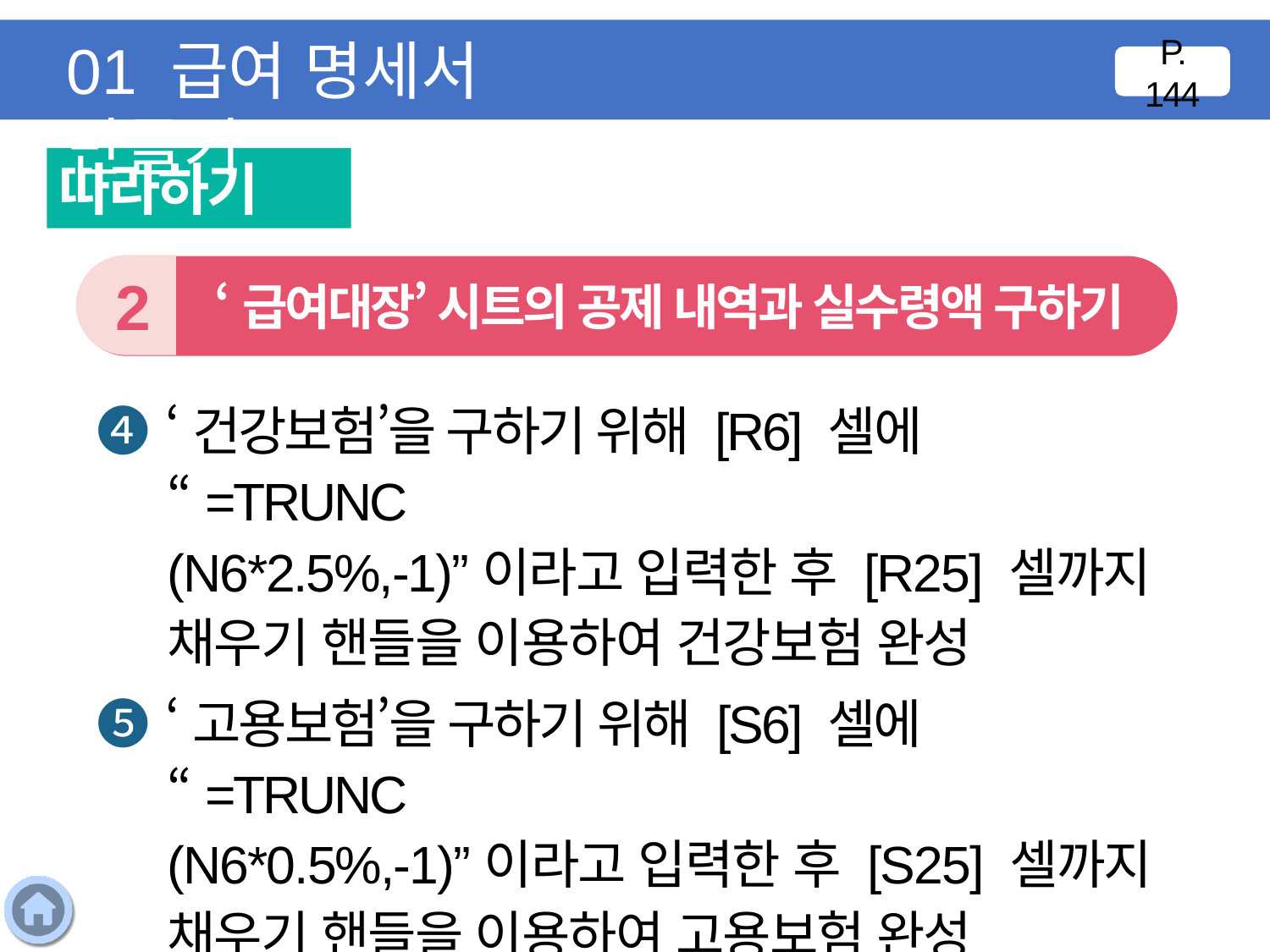

01 급여 명세서 만들기
P. 144
따라하기
2
        ‘급여대장’ 시트의 공제 내역과 실수령액 구하기
❹ ‘건강보험’을 구하기 위해 [R6] 셀에 “=TRUNC
(N6*2.5%,-1)”이라고 입력한 후 [R25] 셀까지 채우기 핸들을 이용하여 건강보험 완성
❺ ‘고용보험’을 구하기 위해 [S6] 셀에 “=TRUNC
(N6*0.5%,-1)”이라고 입력한 후 [S25] 셀까지 채우기 핸들을 이용하여 고용보험 완성